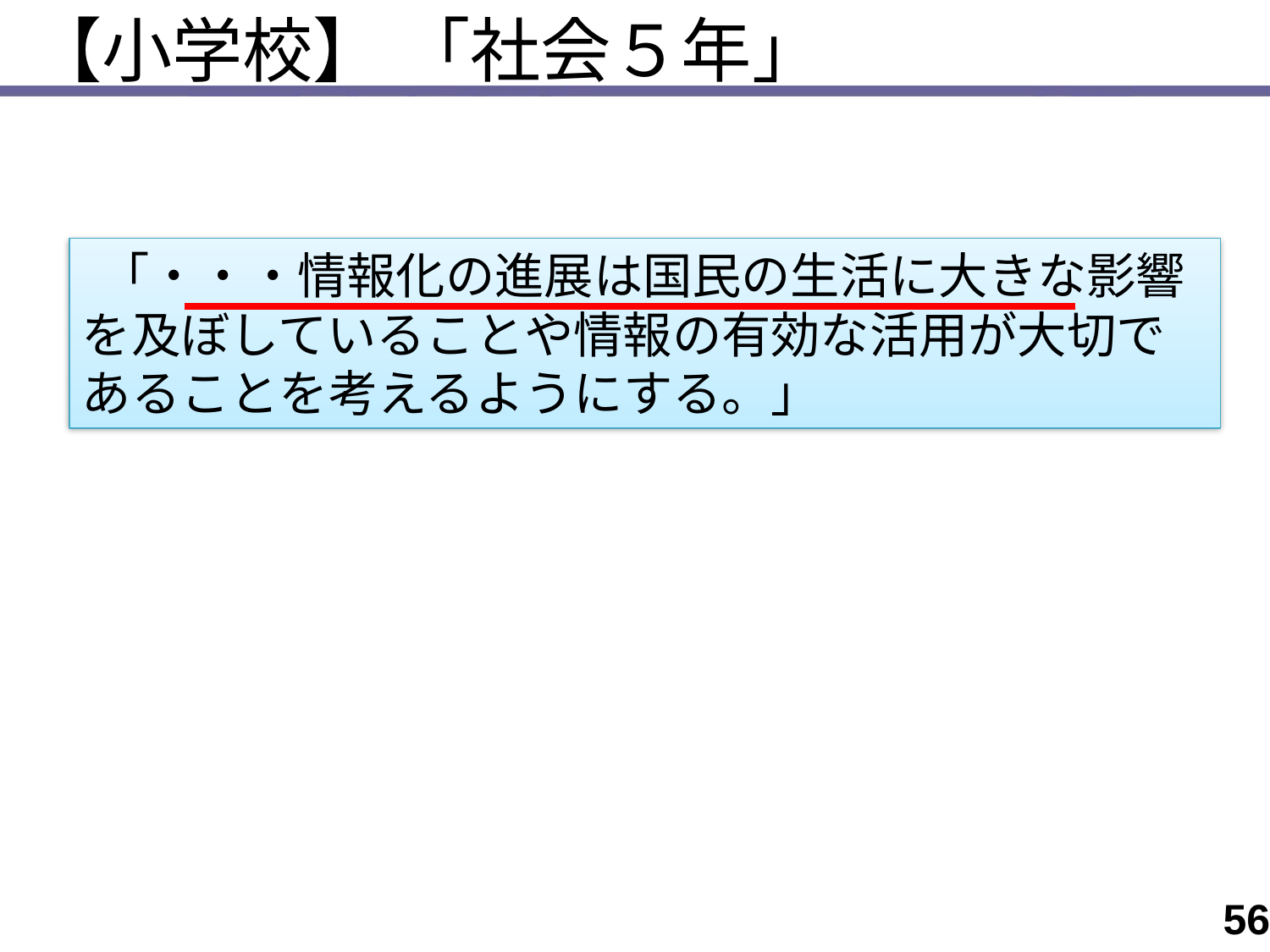

【小学校】 「社会５年」
「・・・情報化の進展は国民の生活に大きな影響を及ぼしていることや情報の有効な活用が大切であることを考えるようにする。」
56